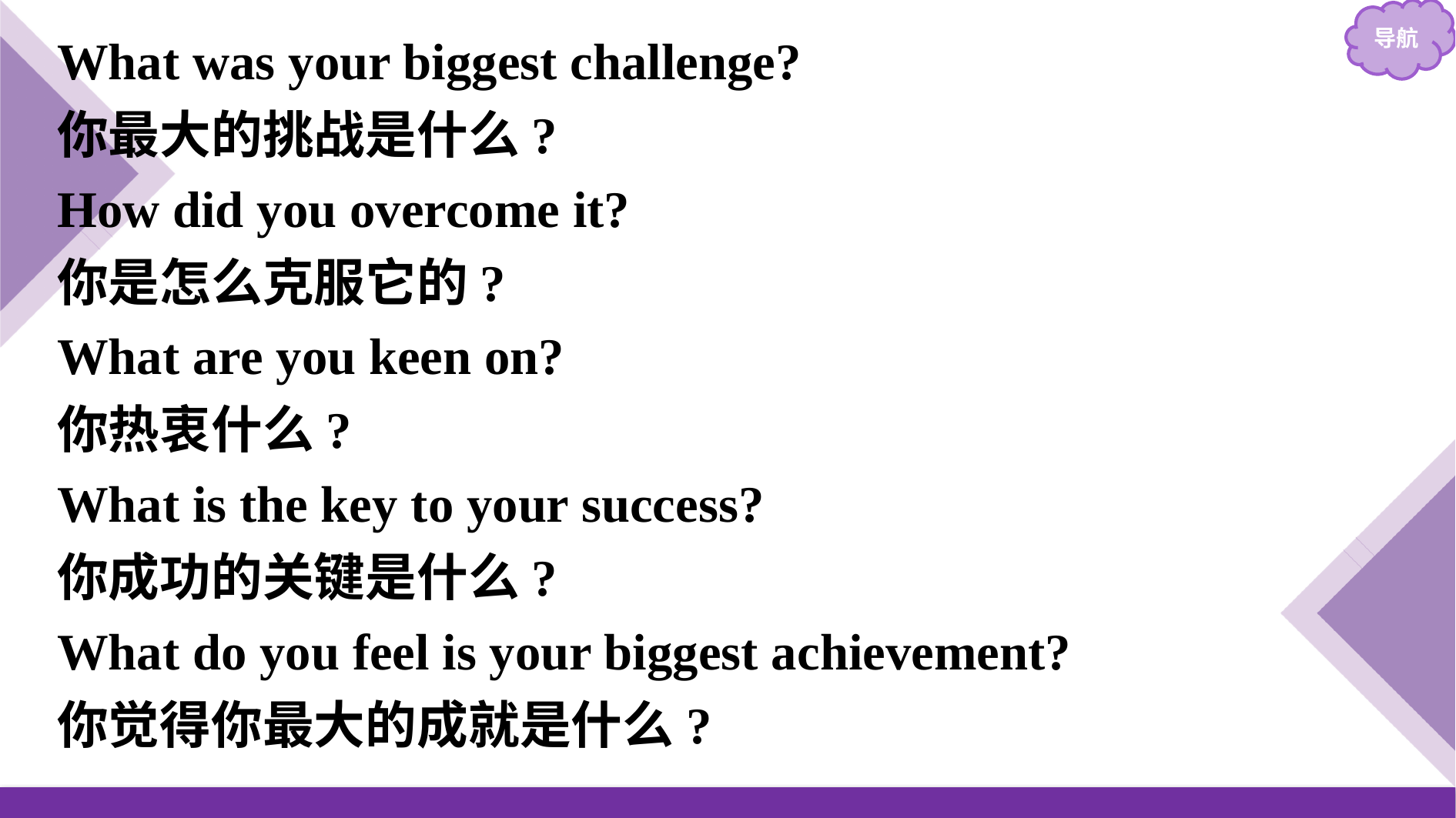

What was your biggest challenge?
你最大的挑战是什么?
How did you overcome it?
你是怎么克服它的?
What are you keen on?
你热衷什么?
What is the key to your success?
你成功的关键是什么?
What do you feel is your biggest achievement?
你觉得你最大的成就是什么?